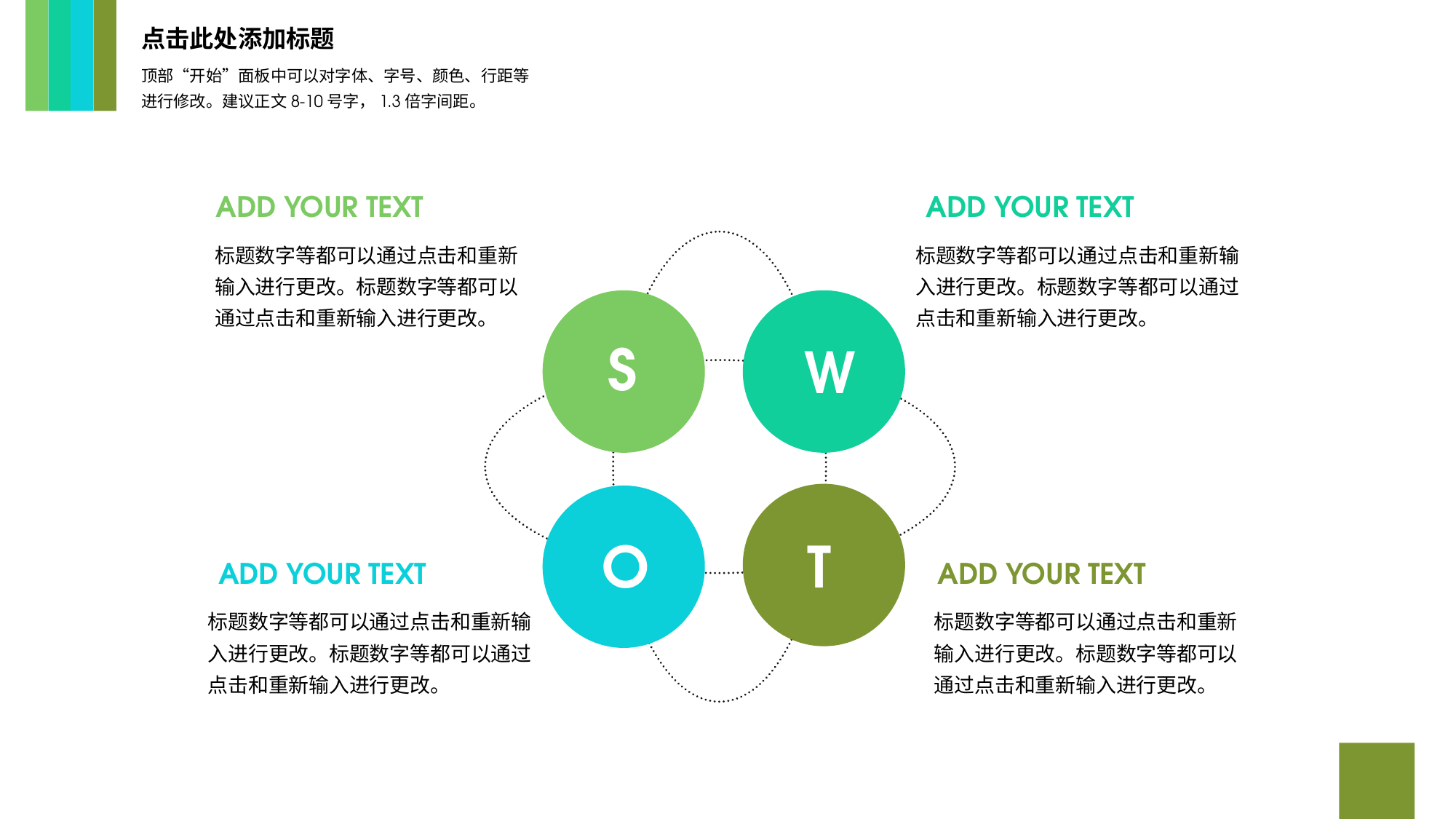

点击此处添加标题

顶部“开始”面板中可以对字体、字号、颜色、行距等进行修改。建议正文8-10号字，1.3倍字间距。
ADD YOUR TEXT
ADD YOUR TEXT
标题数字等都可以通过点击和重新输入进行更改。标题数字等都可以通过点击和重新输入进行更改。
标题数字等都可以通过点击和重新输入进行更改。标题数字等都可以通过点击和重新输入进行更改。

S
W

O
T
ADD YOUR TEXT
ADD YOUR TEXT
标题数字等都可以通过点击和重新输入进行更改。标题数字等都可以通过点击和重新输入进行更改。
标题数字等都可以通过点击和重新输入进行更改。标题数字等都可以通过点击和重新输入进行更改。